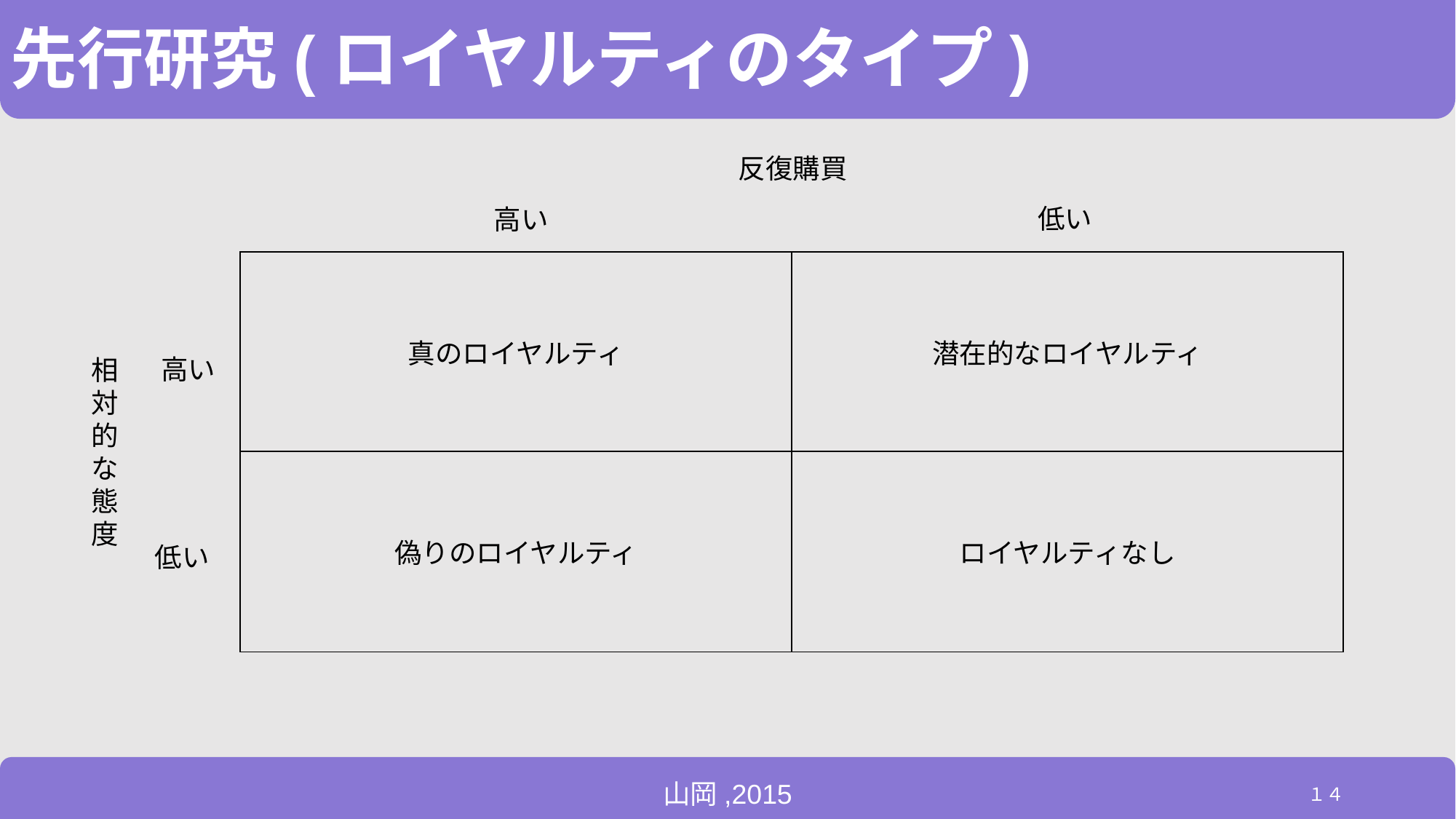

# 先行研究(ロイヤルティのタイプ)
反復購買
低い
高い
| 真のロイヤルティ | 潜在的なロイヤルティ |
| --- | --- |
| 偽りのロイヤルティ | ロイヤルティなし |
高い
相
対
的
な
態
度
低い
山岡,2015
１４